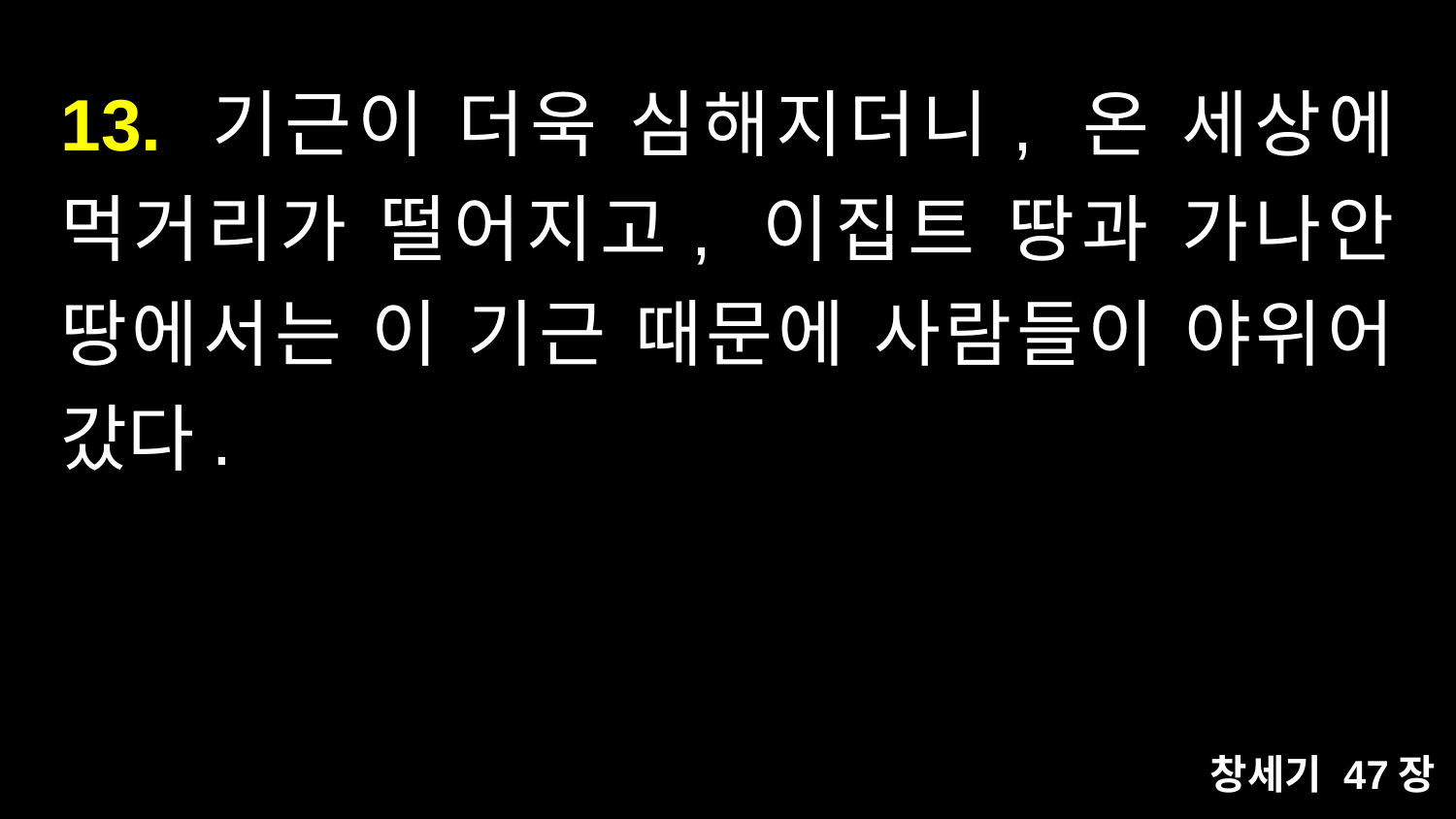

# 13. 기근이 더욱 심해지더니, 온 세상에 먹거리가 떨어지고, 이집트 땅과 가나안 땅에서는 이 기근 때문에 사람들이 야위어 갔다.
창세기 47장